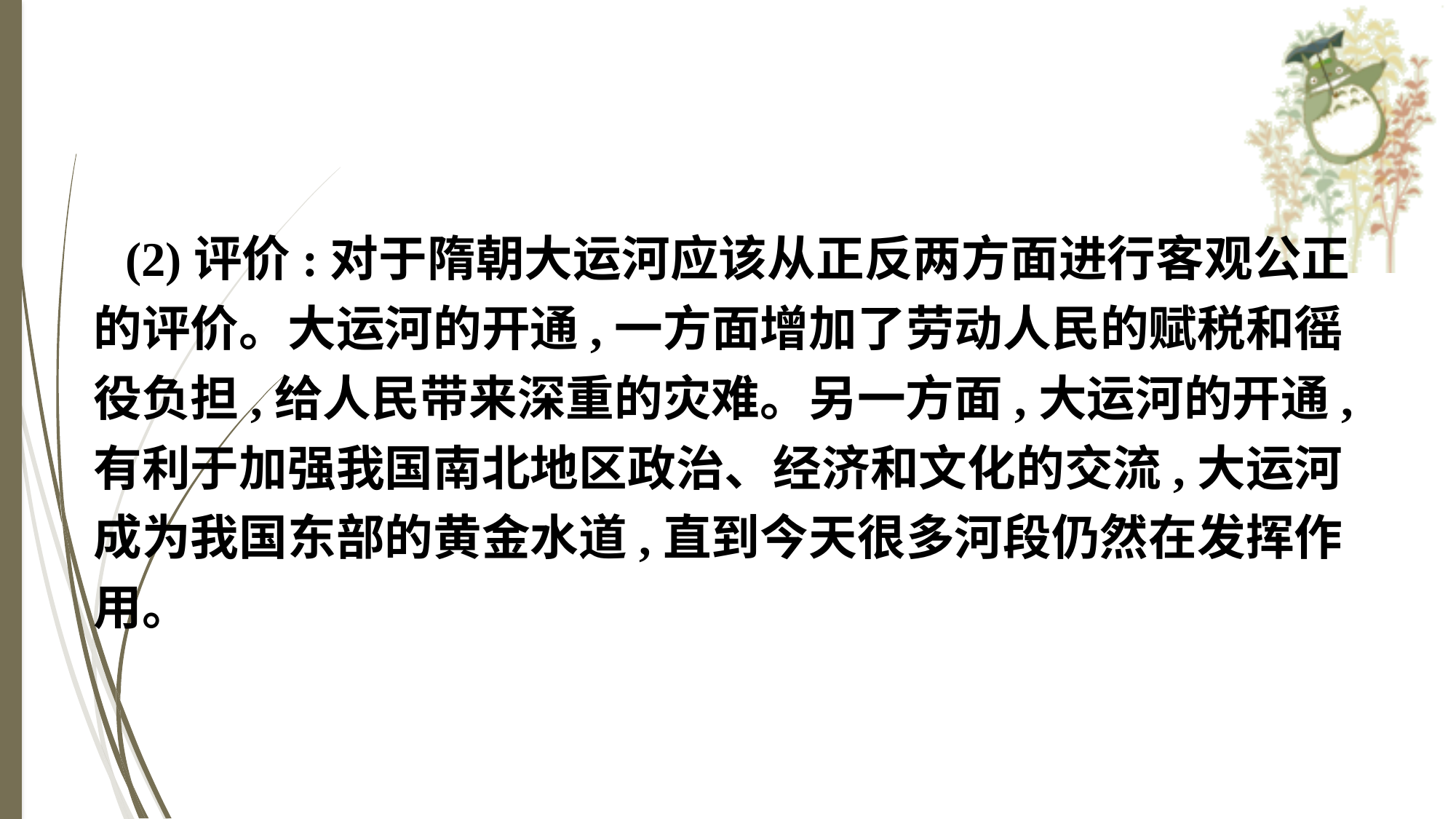

(2)评价:对于隋朝大运河应该从正反两方面进行客观公正的评价。大运河的开通,一方面增加了劳动人民的赋税和徭役负担,给人民带来深重的灾难。另一方面,大运河的开通,有利于加强我国南北地区政治、经济和文化的交流,大运河成为我国东部的黄金水道,直到今天很多河段仍然在发挥作用。